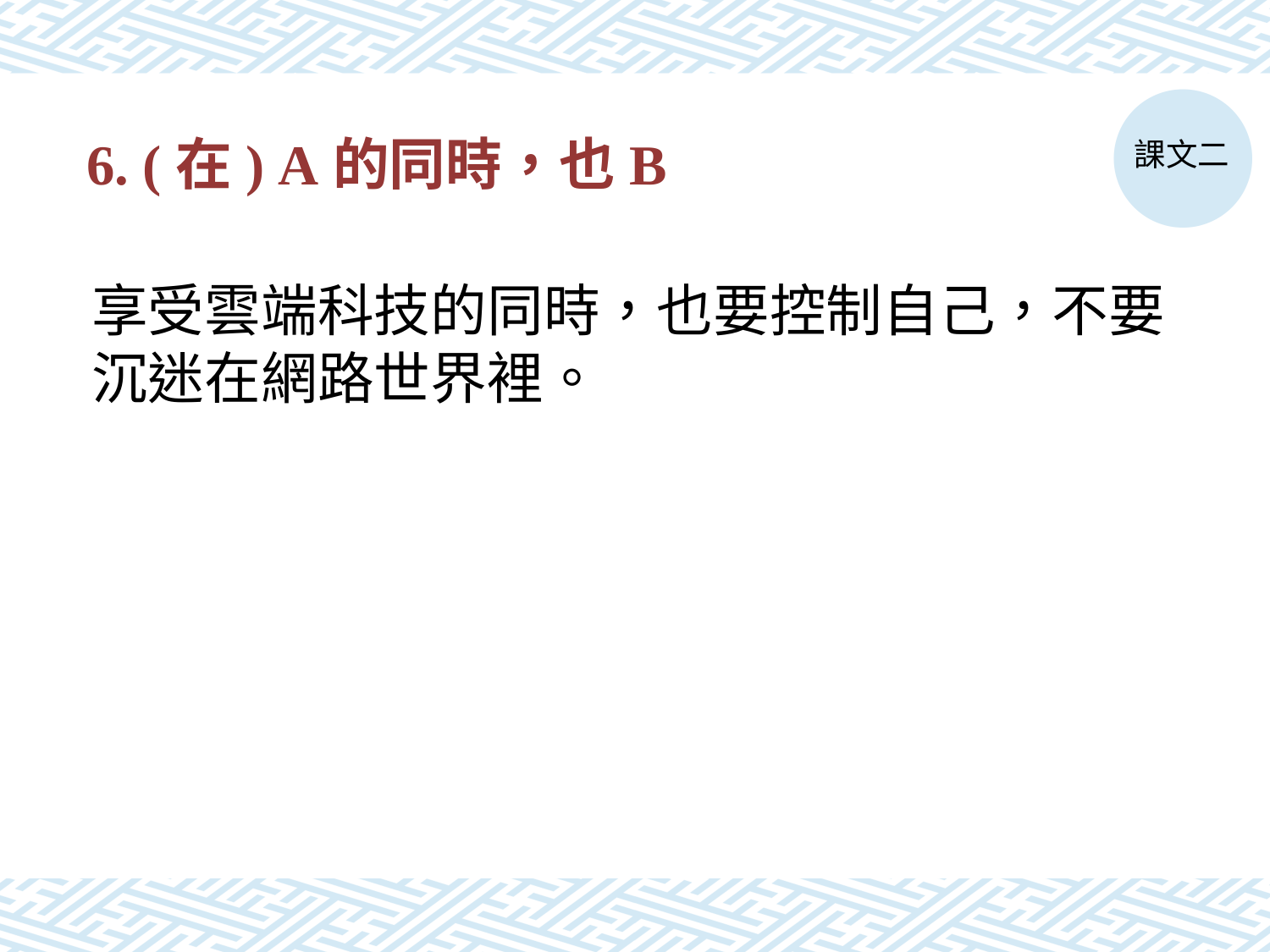

課文二
# 6. (在) A的同時，也B
享受雲端科技的同時，也要控制自己，不要沉迷在網路世界裡。